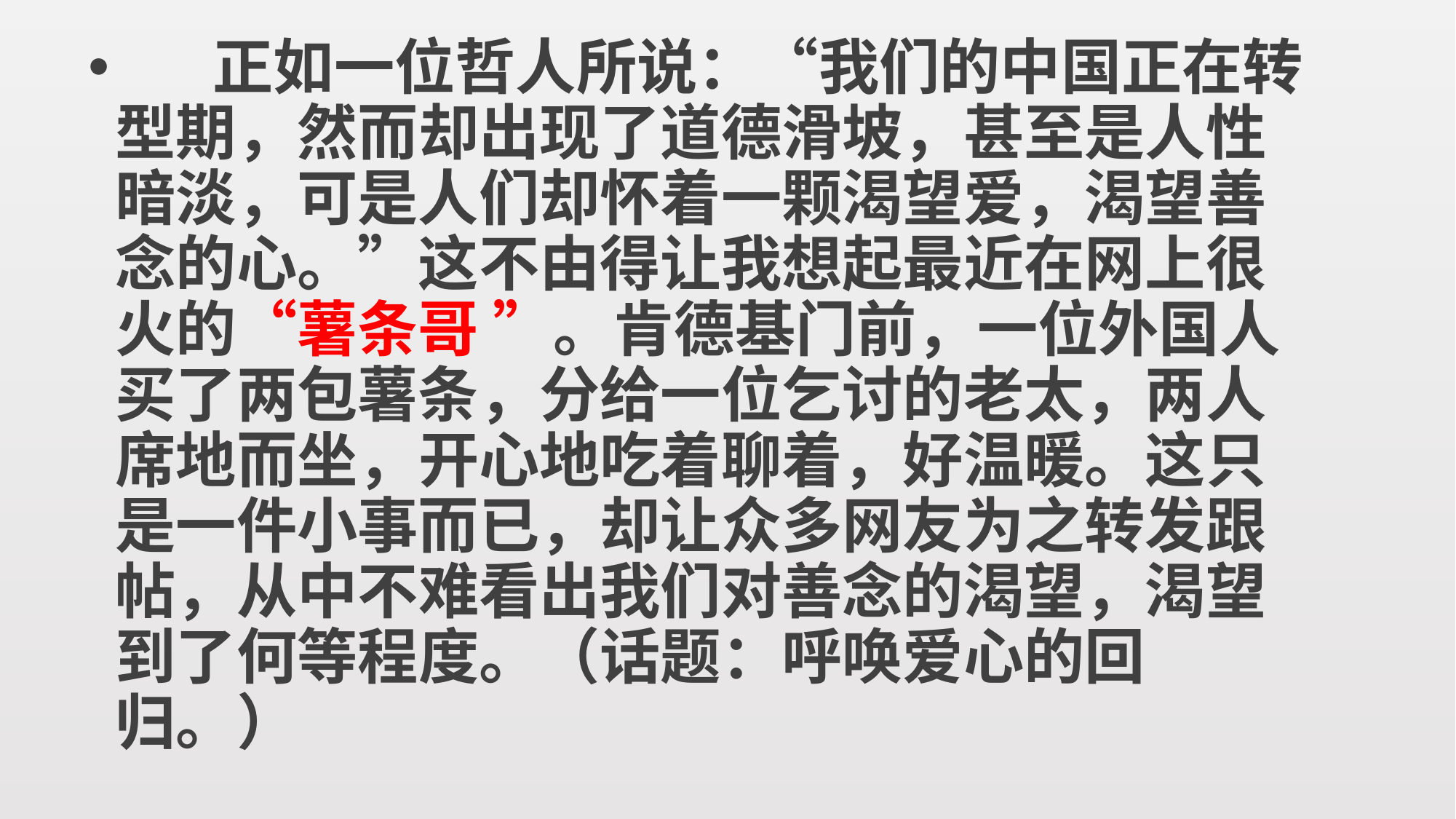

正如一位哲人所说：“我们的中国正在转型期，然而却出现了道德滑坡，甚至是人性暗淡，可是人们却怀着一颗渴望爱，渴望善念的心。”这不由得让我想起最近在网上很火的“薯条哥 ”。肯德基门前，一位外国人买了两包薯条，分给一位乞讨的老太，两人席地而坐，开心地吃着聊着，好温暖。这只是一件小事而已，却让众多网友为之转发跟帖，从中不难看出我们对善念的渴望，渴望到了何等程度。（话题：呼唤爱心的回归。）